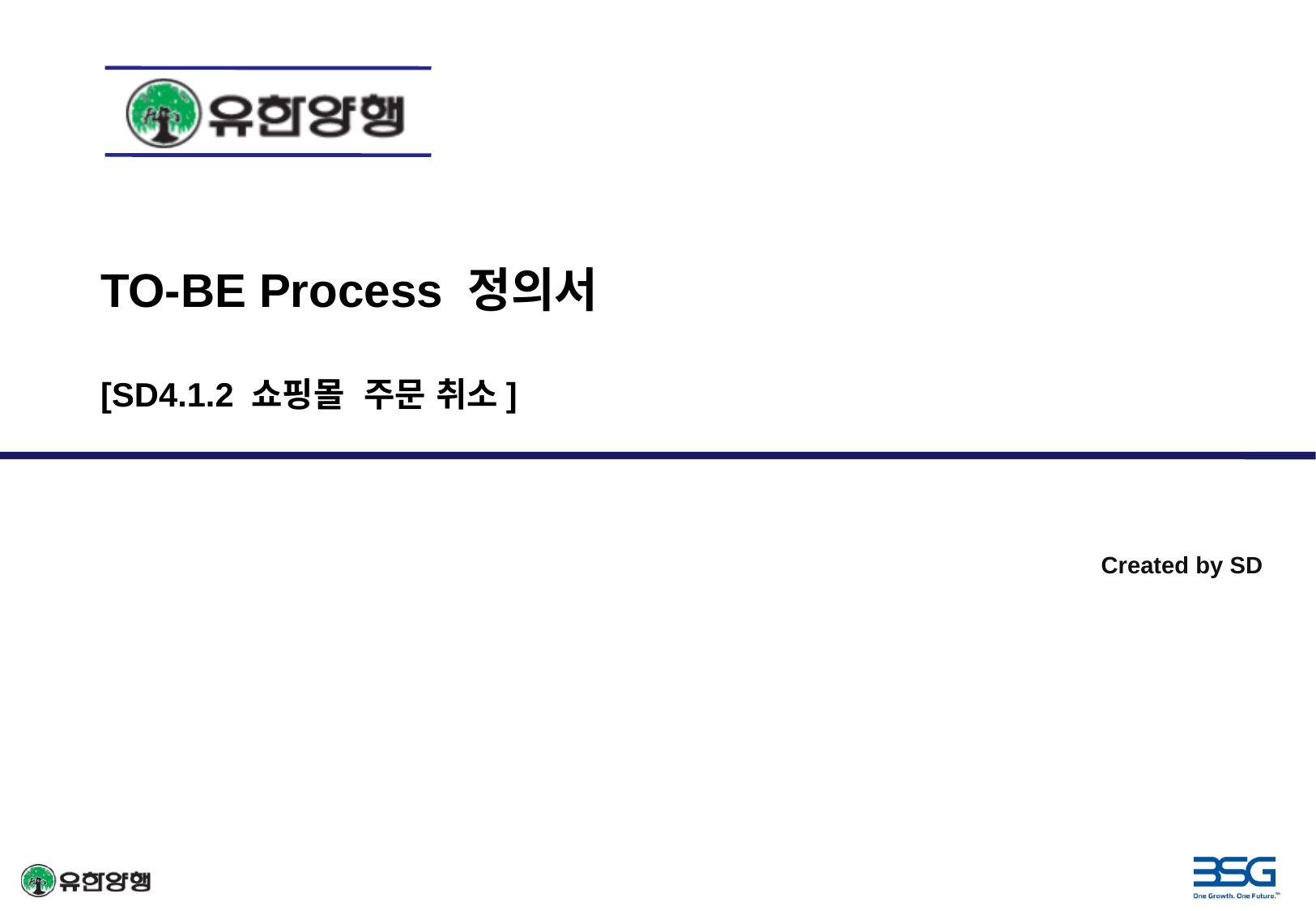

TO-BE Process 정의서
[SD4.1.2 쇼핑몰  주문 취소]
Created by SD